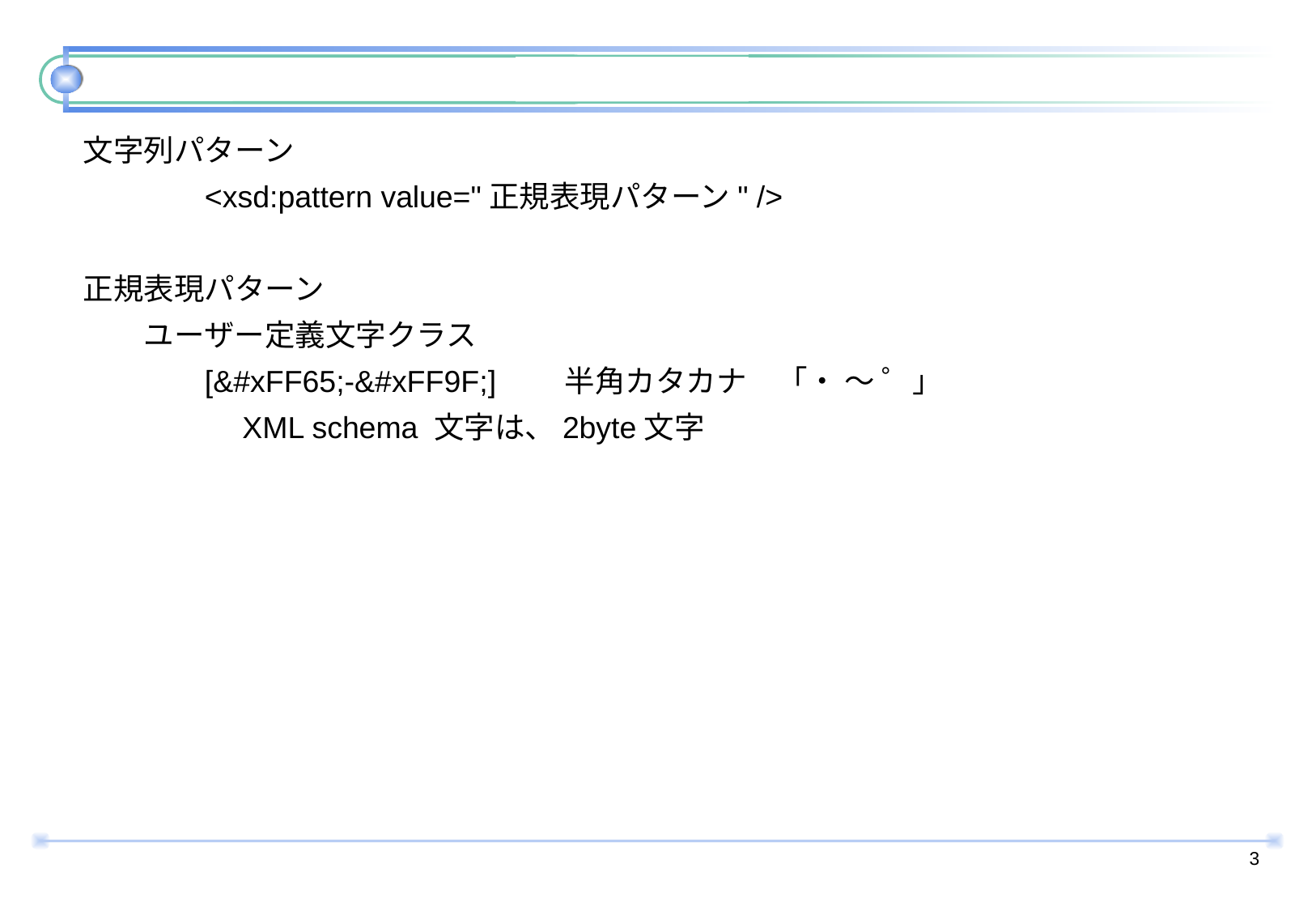

#
文字列パターン
	<xsd:pattern value="正規表現パターン" />

正規表現パターン
　　ユーザー定義文字クラス
	[&#xFF65;-&#xFF9F;]　　半角カタカナ　「・ ～ ゜」
	　XML schema 文字は、2byte文字

3